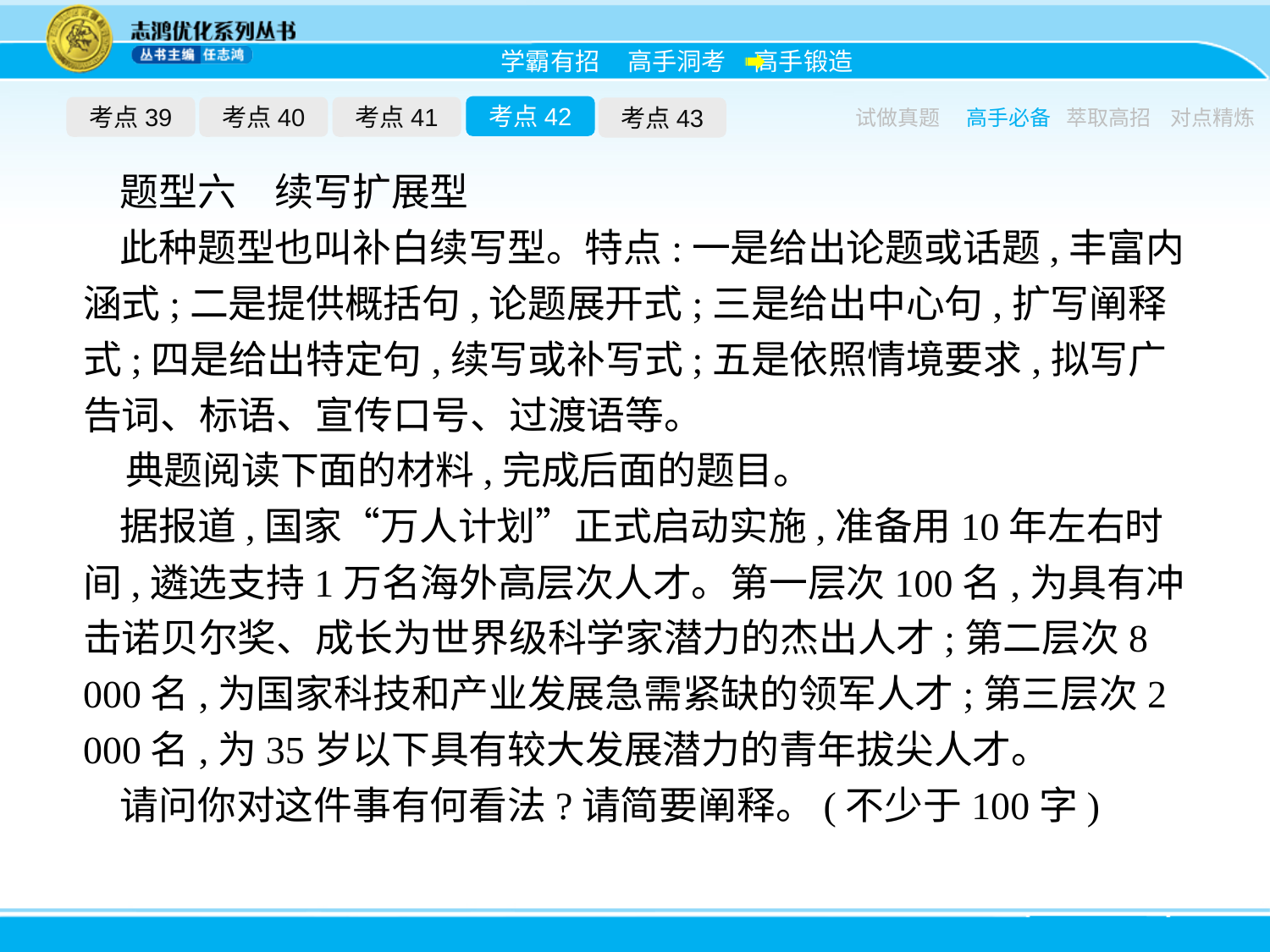

考点42
考点39
考点40
考点41
考点43
试做真题
高手必备
萃取高招
对点精炼
题型六　续写扩展型
此种题型也叫补白续写型。特点:一是给出论题或话题,丰富内涵式;二是提供概括句,论题展开式;三是给出中心句,扩写阐释式;四是给出特定句,续写或补写式;五是依照情境要求,拟写广告词、标语、宣传口号、过渡语等。
典题阅读下面的材料,完成后面的题目。
据报道,国家“万人计划”正式启动实施,准备用10年左右时间,遴选支持1万名海外高层次人才。第一层次100名,为具有冲击诺贝尔奖、成长为世界级科学家潜力的杰出人才;第二层次8 000名,为国家科技和产业发展急需紧缺的领军人才;第三层次2 000名,为35岁以下具有较大发展潜力的青年拔尖人才。
请问你对这件事有何看法?请简要阐释。(不少于100字)